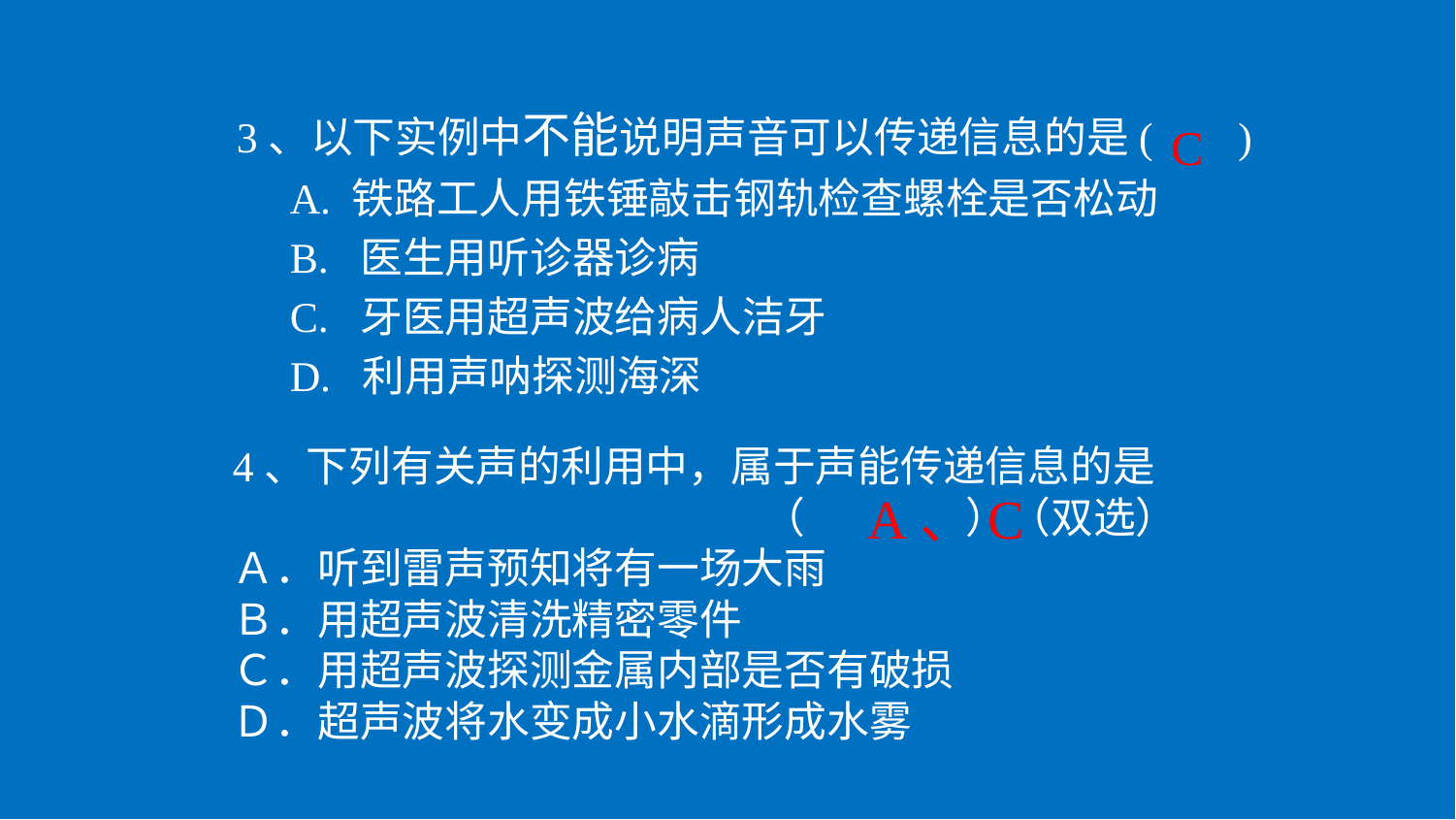

3、以下实例中不能说明声音可以传递信息的是(        )
        A. 铁路工人用铁锤敲击钢轨检查螺栓是否松动
        B.  医生用听诊器诊病
        C.  牙医用超声波给病人洁牙
        D.  利用声呐探测海深
C
4、下列有关声的利用中，属于声能传递信息的是
                                                       （                 ）（双选）
Ａ．听到雷声预知将有一场大雨
Ｂ．用超声波清洗精密零件
Ｃ．用超声波探测金属内部是否有破损
Ｄ．超声波将水变成小水滴形成水雾
A、C